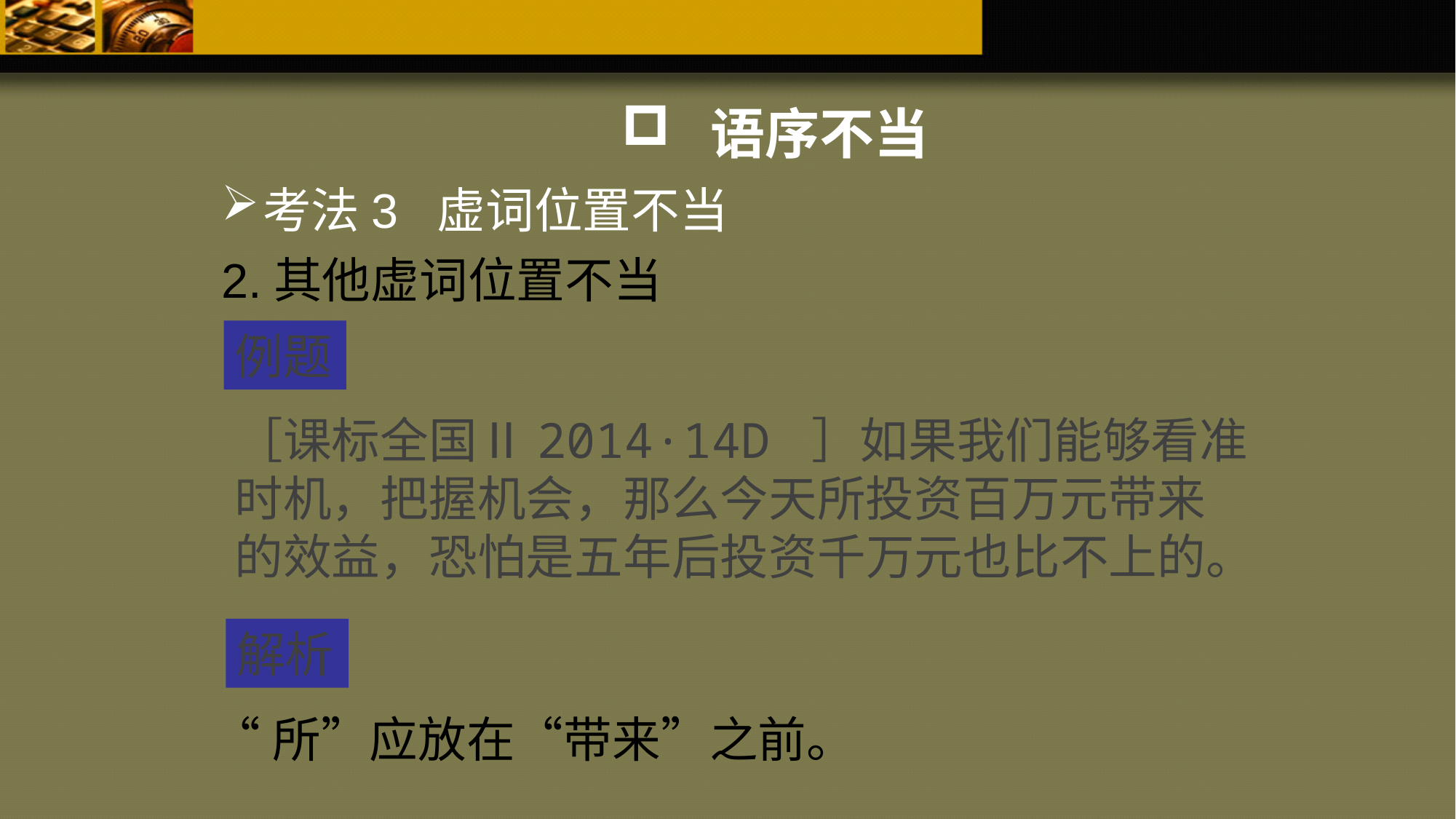

语序不当
考法3  虚词位置不当
2.其他虚词位置不当
例题
［课标全国Ⅱ2014·14D ］如果我们能够看准时机，把握机会，那么今天所投资百万元带来的效益，恐怕是五年后投资千万元也比不上的。
解析
“所”应放在“带来”之前。